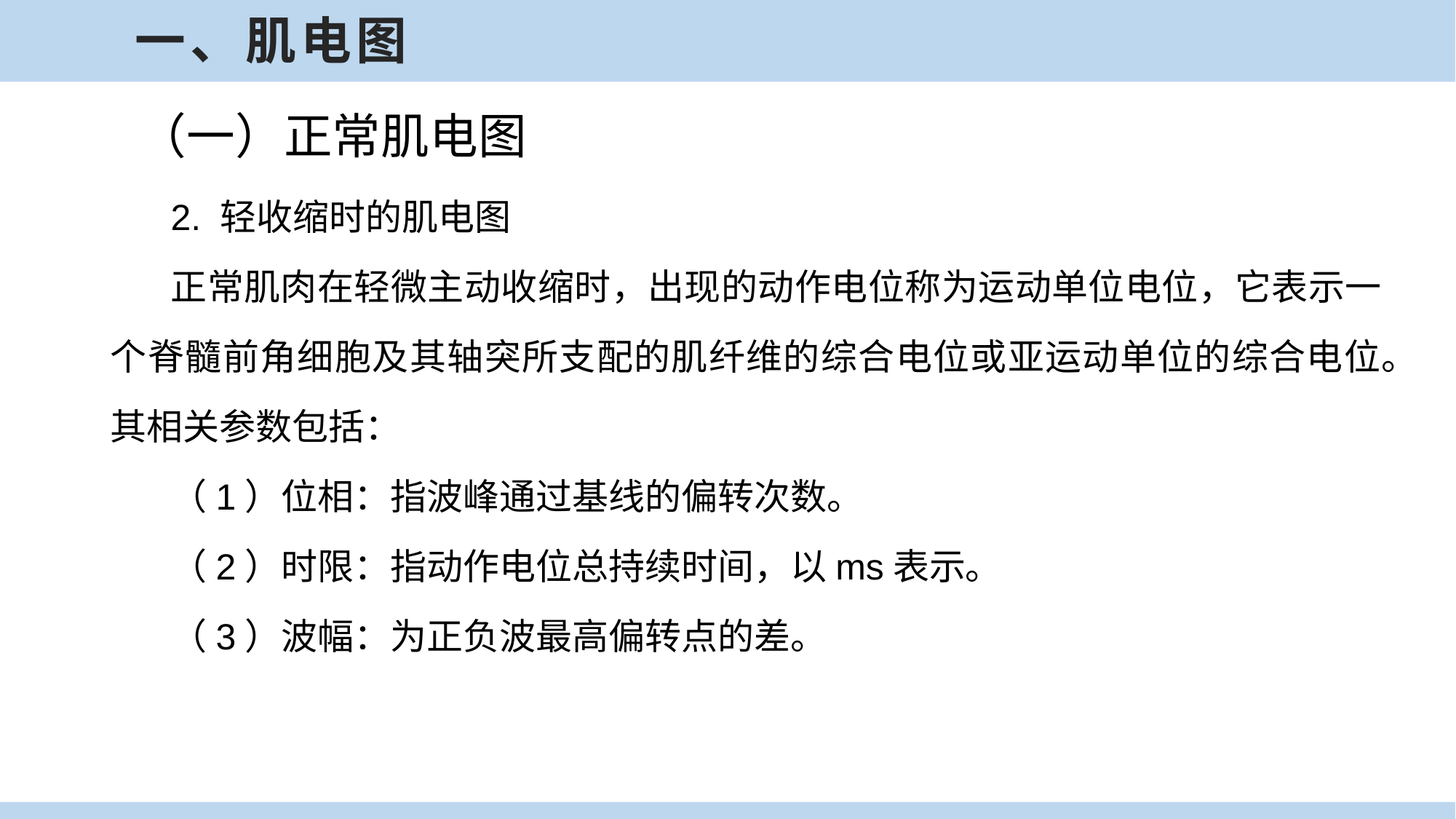

一、肌电图
（一）正常肌电图
2. 轻收缩时的肌电图
正常肌肉在轻微主动收缩时，出现的动作电位称为运动单位电位，它表示一个脊髓前角细胞及其轴突所支配的肌纤维的综合电位或亚运动单位的综合电位。其相关参数包括：
（1）位相：指波峰通过基线的偏转次数。
（2）时限：指动作电位总持续时间，以ms表示。
（3）波幅：为正负波最高偏转点的差。